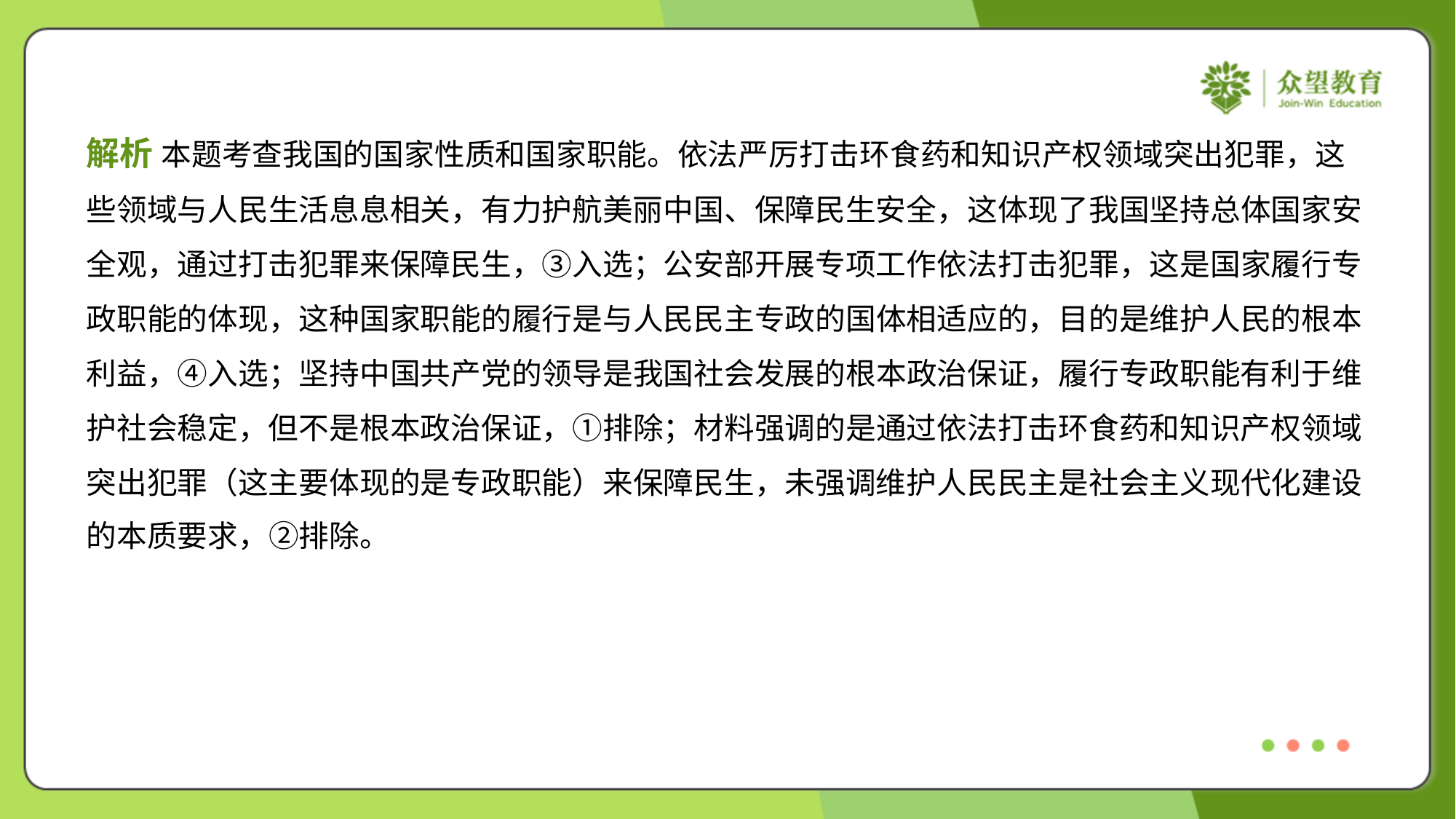

解析 本题考查我国的国家性质和国家职能。依法严厉打击环食药和知识产权领域突出犯罪，这
些领域与人民生活息息相关，有力护航美丽中国、保障民生安全，这体现了我国坚持总体国家安
全观，通过打击犯罪来保障民生，③入选；公安部开展专项工作依法打击犯罪，这是国家履行专
政职能的体现，这种国家职能的履行是与人民民主专政的国体相适应的，目的是维护人民的根本
利益，④入选；坚持中国共产党的领导是我国社会发展的根本政治保证，履行专政职能有利于维
护社会稳定，但不是根本政治保证，①排除；材料强调的是通过依法打击环食药和知识产权领域
突出犯罪（这主要体现的是专政职能）来保障民生，未强调维护人民民主是社会主义现代化建设
的本质要求，②排除。